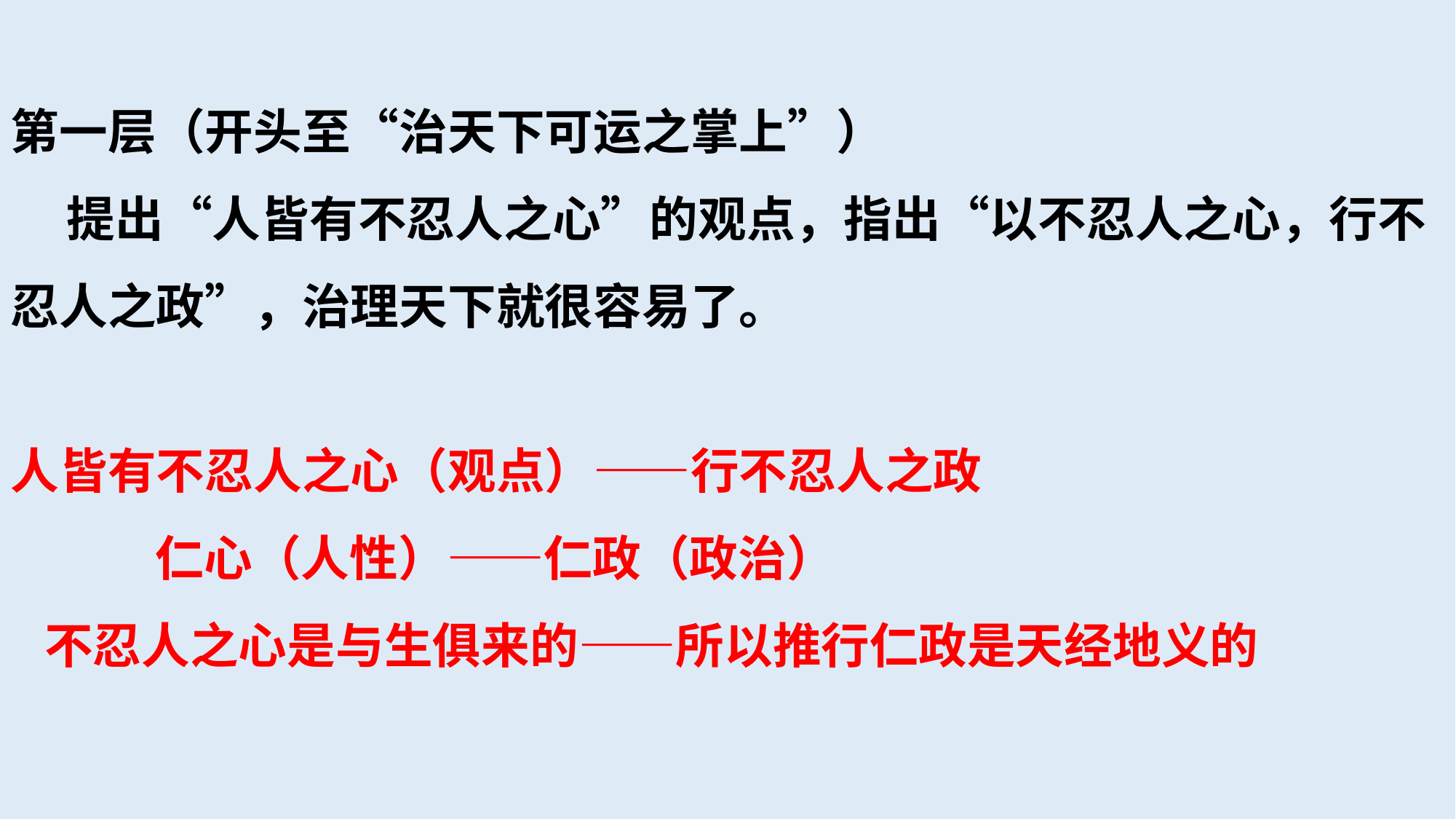

第一层（开头至“治天下可运之掌上”）
    提出“人皆有不忍人之心”的观点，指出“以不忍人之心，行不忍人之政”，治理天下就很容易了。
人皆有不忍人之心（观点）——行不忍人之政
            仁心（人性）——仁政（政治）
  不忍人之心是与生俱来的——所以推行仁政是天经地义的